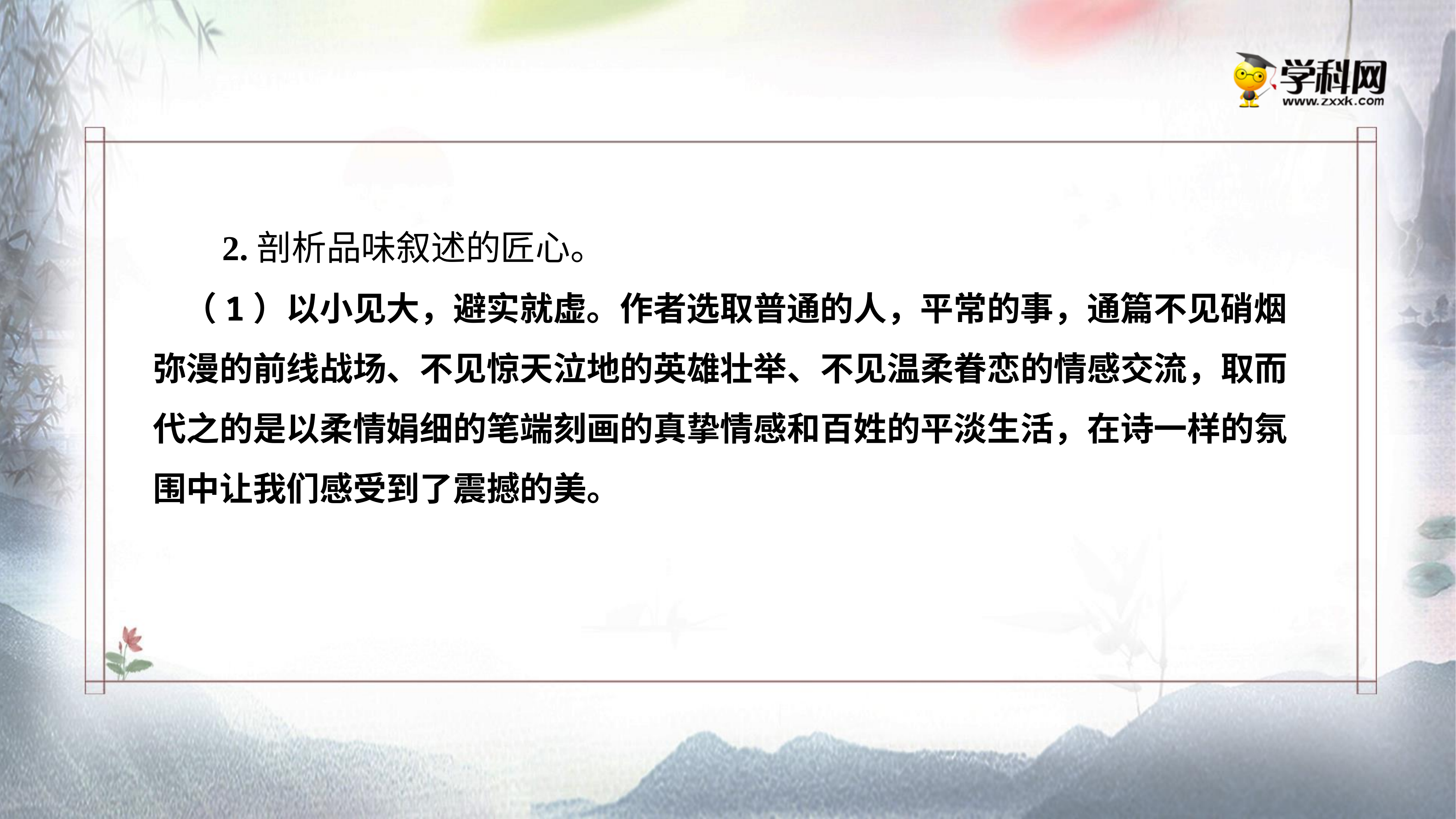

2.剖析品味叙述的匠心。
   （1）以小见大，避实就虚。作者选取普通的人，平常的事，通篇不见硝烟弥漫的前线战场、不见惊天泣地的英雄壮举、不见温柔眷恋的情感交流，取而代之的是以柔情娟细的笔端刻画的真挚情感和百姓的平淡生活，在诗一样的氛围中让我们感受到了震撼的美。